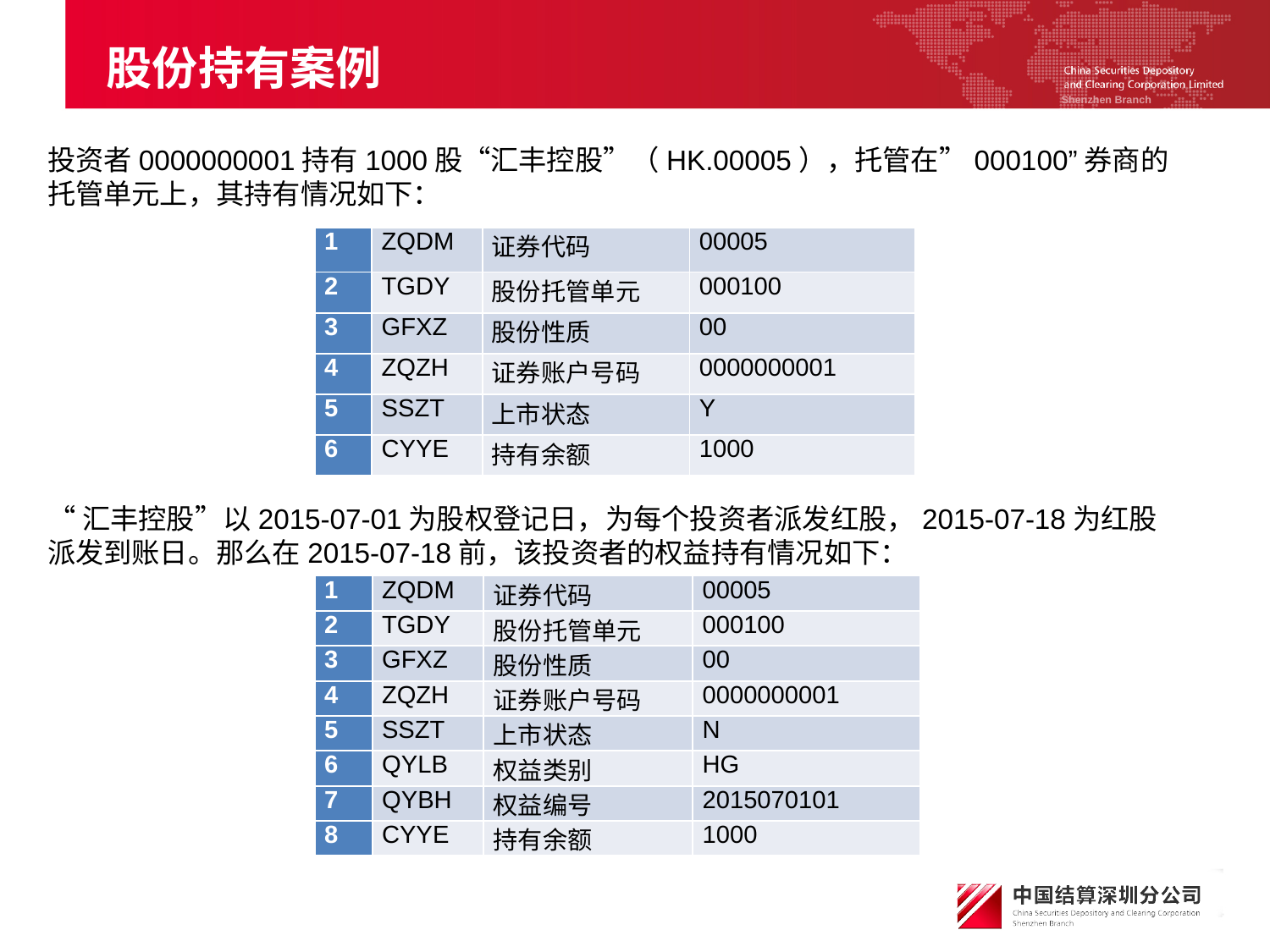

股份持有案例
投资者0000000001持有1000股“汇丰控股”（HK.00005），托管在”000100”券商的托管单元上，其持有情况如下：
| 1 | ZQDM | 证券代码 | 00005 |
| --- | --- | --- | --- |
| 2 | TGDY | 股份托管单元 | 000100 |
| 3 | GFXZ | 股份性质 | 00 |
| 4 | ZQZH | 证券账户号码 | 0000000001 |
| 5 | SSZT | 上市状态 | Y |
| 6 | CYYE | 持有余额 | 1000 |
“汇丰控股”以2015-07-01为股权登记日，为每个投资者派发红股，2015-07-18为红股派发到账日。那么在2015-07-18前，该投资者的权益持有情况如下：
| 1 | ZQDM | 证券代码 | 00005 |
| --- | --- | --- | --- |
| 2 | TGDY | 股份托管单元 | 000100 |
| 3 | GFXZ | 股份性质 | 00 |
| 4 | ZQZH | 证券账户号码 | 0000000001 |
| 5 | SSZT | 上市状态 | N |
| 6 | QYLB | 权益类别 | HG |
| 7 | QYBH | 权益编号 | 2015070101 |
| 8 | CYYE | 持有余额 | 1000 |